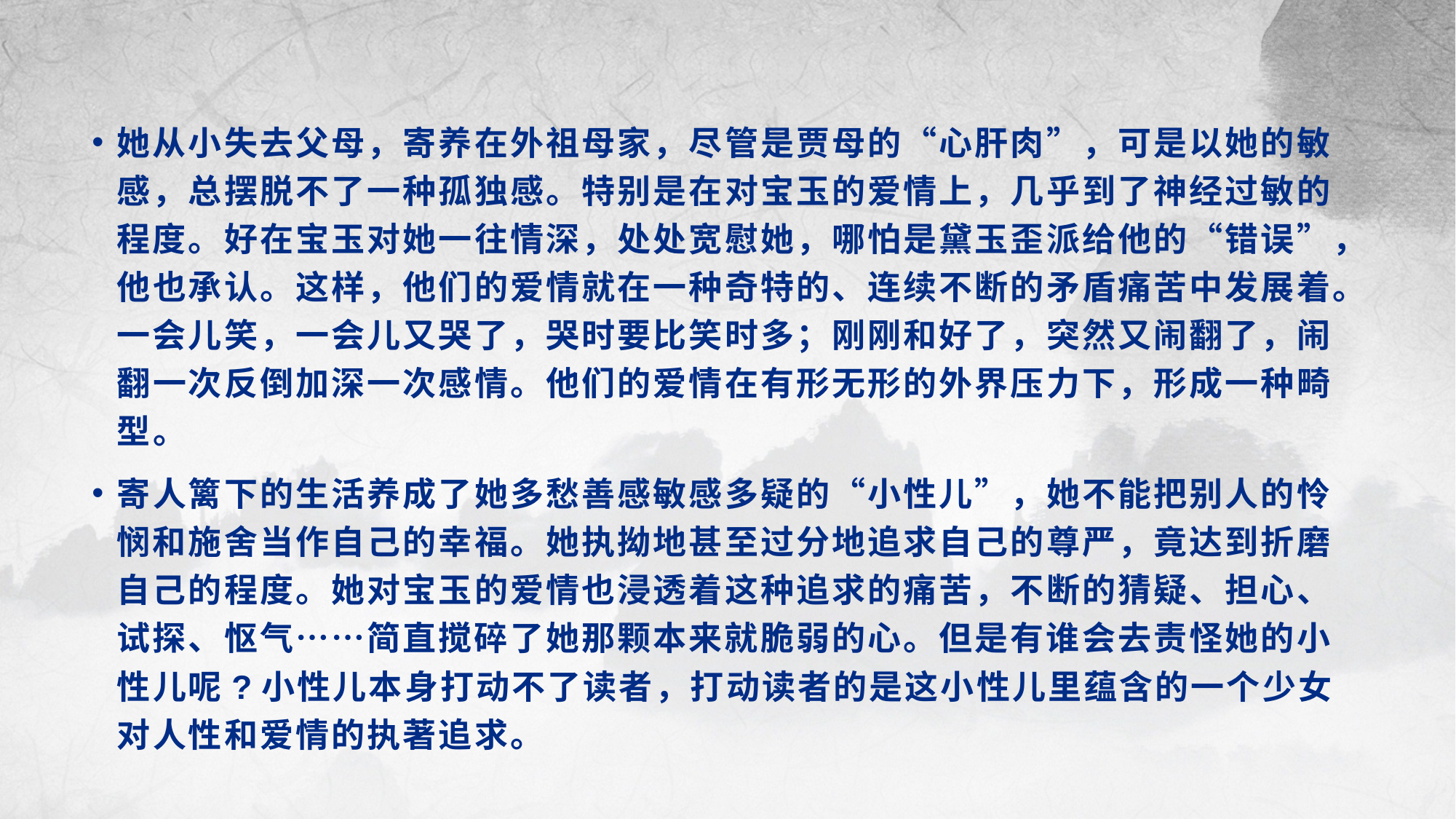

她从小失去父母，寄养在外祖母家，尽管是贾母的“心肝肉”，可是以她的敏感，总摆脱不了一种孤独感。特别是在对宝玉的爱情上，几乎到了神经过敏的程度。好在宝玉对她一往情深，处处宽慰她，哪怕是黛玉歪派给他的“错误”，他也承认。这样，他们的爱情就在一种奇特的、连续不断的矛盾痛苦中发展着。一会儿笑，一会儿又哭了，哭时要比笑时多；刚刚和好了，突然又闹翻了，闹翻一次反倒加深一次感情。他们的爱情在有形无形的外界压力下，形成一种畸型。
寄人篱下的生活养成了她多愁善感敏感多疑的“小性儿”，她不能把别人的怜悯和施舍当作自己的幸福。她执拗地甚至过分地追求自己的尊严，竟达到折磨自己的程度。她对宝玉的爱情也浸透着这种追求的痛苦，不断的猜疑、担心、试探、怄气……简直搅碎了她那颗本来就脆弱的心。但是有谁会去责怪她的小性儿呢?小性儿本身打动不了读者，打动读者的是这小性儿里蕴含的一个少女对人性和爱情的执著追求。